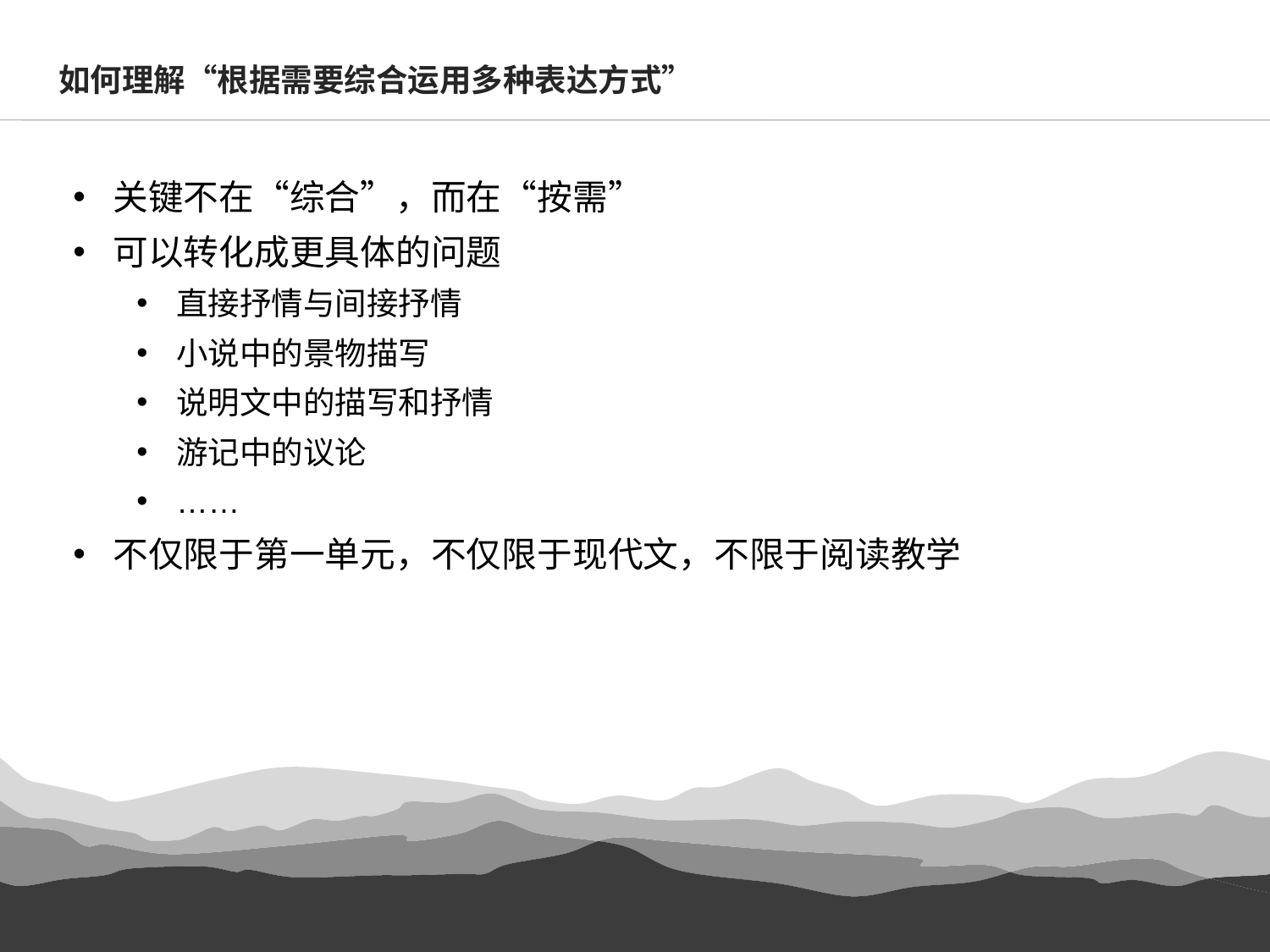

如何理解“根据需要综合运用多种表达方式”

关键不在“综合”，而在“按需”
可以转化成更具体的问题
直接抒情与间接抒情
小说中的景物描写
说明文中的描写和抒情
游记中的议论
……
不仅限于第一单元，不仅限于现代文，不限于阅读教学